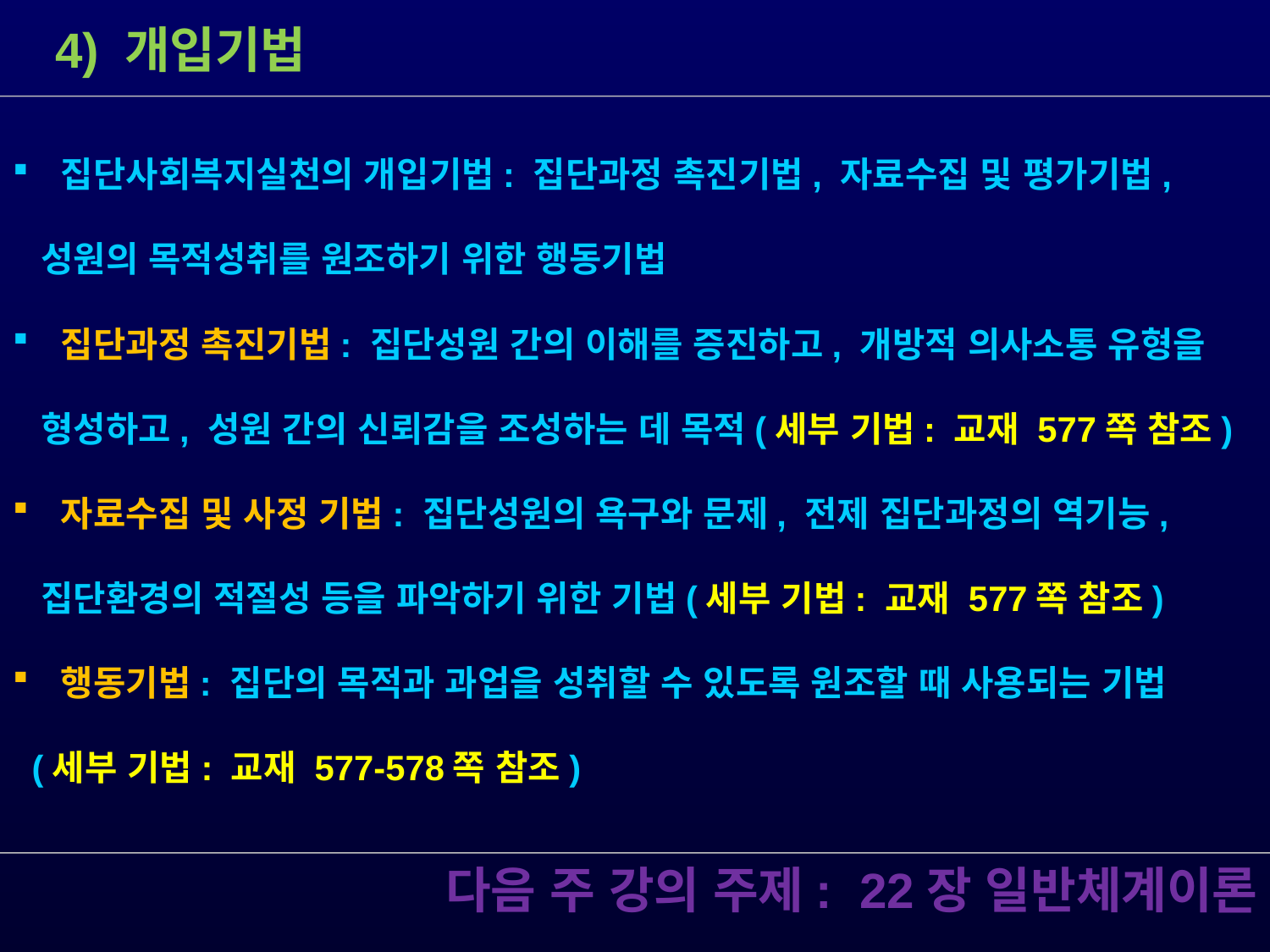

4) 개입기법

 집단사회복지실천의 개입기법: 집단과정 촉진기법, 자료수집 및 평가기법,
  성원의 목적성취를 원조하기 위한 행동기법
 집단과정 촉진기법: 집단성원 간의 이해를 증진하고, 개방적 의사소통 유형을
  형성하고, 성원 간의 신뢰감을 조성하는 데 목적(세부 기법: 교재 577쪽 참조)
 자료수집 및 사정 기법: 집단성원의 욕구와 문제, 전제 집단과정의 역기능,
  집단환경의 적절성 등을 파악하기 위한 기법(세부 기법: 교재 577쪽 참조)
 행동기법: 집단의 목적과 과업을 성취할 수 있도록 원조할 때 사용되는 기법
  (세부 기법: 교재 577-578쪽 참조)
 다음 주 강의 주제:  22장 일반체계이론